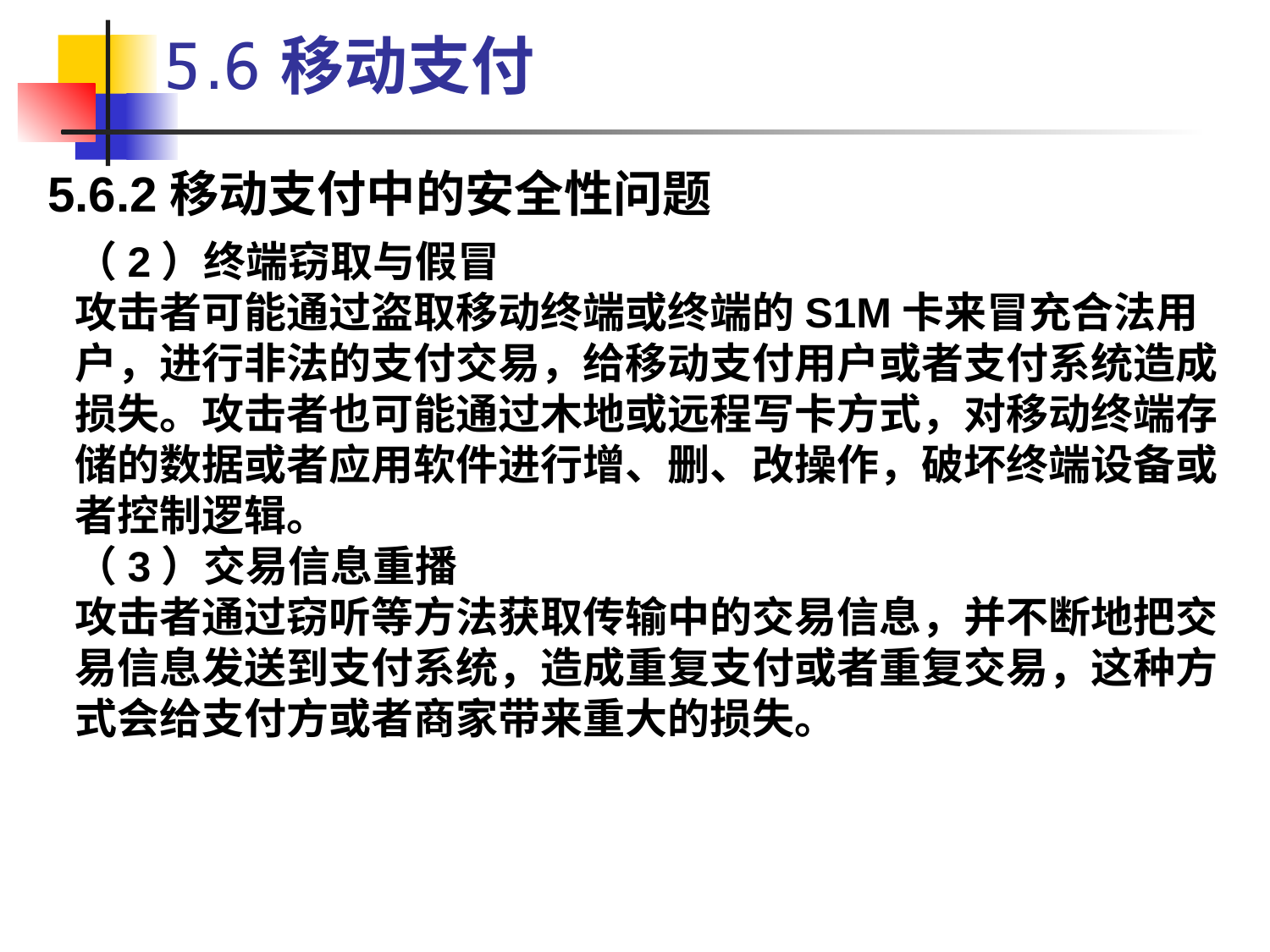

5.6移动支付
5.6.2移动支付中的安全性问题
（2）终端窃取与假冒
攻击者可能通过盗取移动终端或终端的S1M卡来冒充合法用户，进行非法的支付交易，给移动支付用户或者支付系统造成损失。攻击者也可能通过木地或远程写卡方式，对移动终端存储的数据或者应用软件进行增、删、改操作，破坏终端设备或者控制逻辑。
（3）交易信息重播
攻击者通过窃听等方法获取传输中的交易信息，并不断地把交易信息发送到支付系统，造成重复支付或者重复交易，这种方式会给支付方或者商家带来重大的损失。